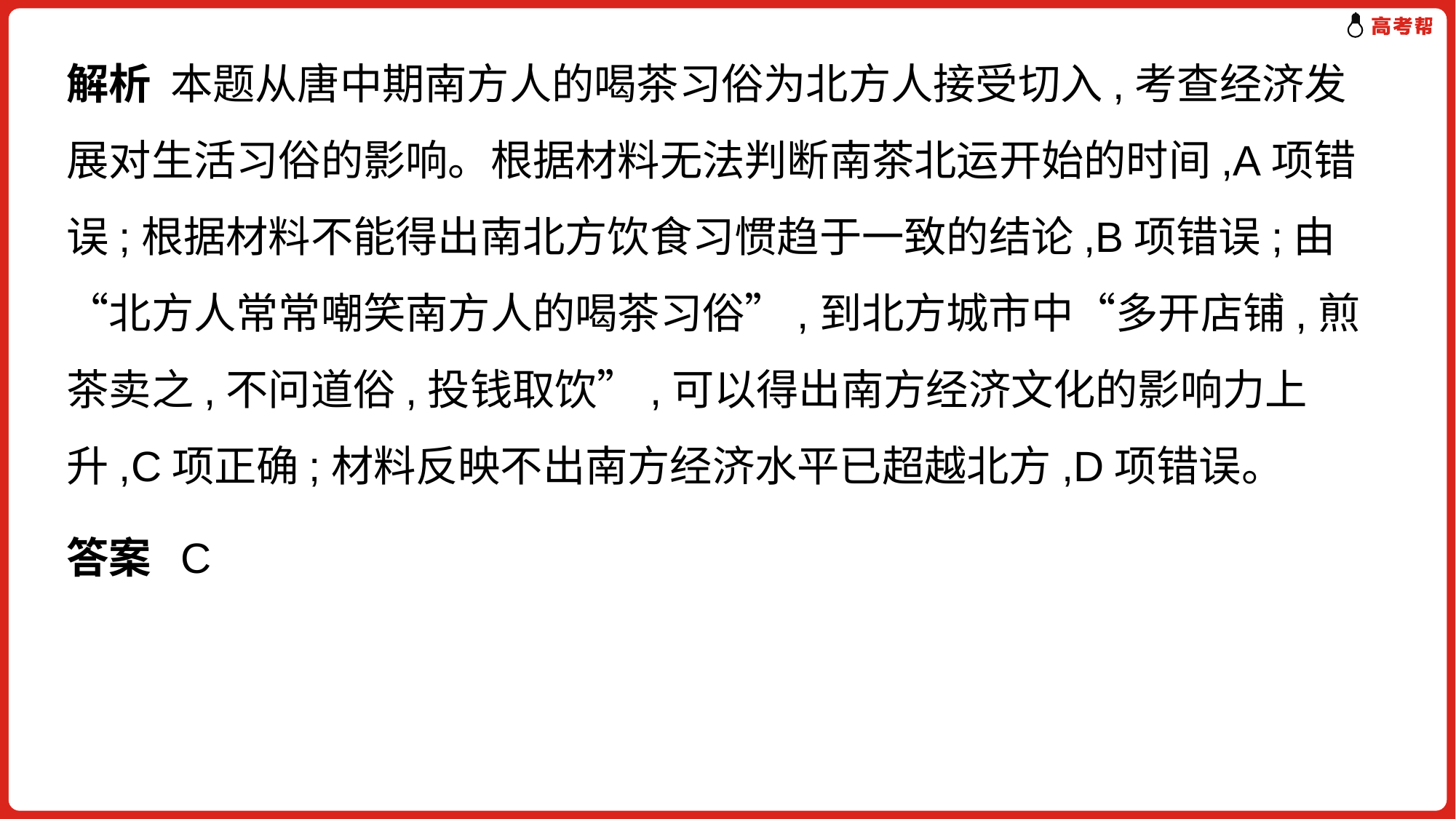

解析  本题从唐中期南方人的喝茶习俗为北方人接受切入,考查经济发展对生活习俗的影响。根据材料无法判断南茶北运开始的时间,A项错误;根据材料不能得出南北方饮食习惯趋于一致的结论,B项错误;由“北方人常常嘲笑南方人的喝茶习俗”,到北方城市中“多开店铺,煎茶卖之,不问道俗,投钱取饮”,可以得出南方经济文化的影响力上升,C项正确;材料反映不出南方经济水平已超越北方,D项错误。
答案  C